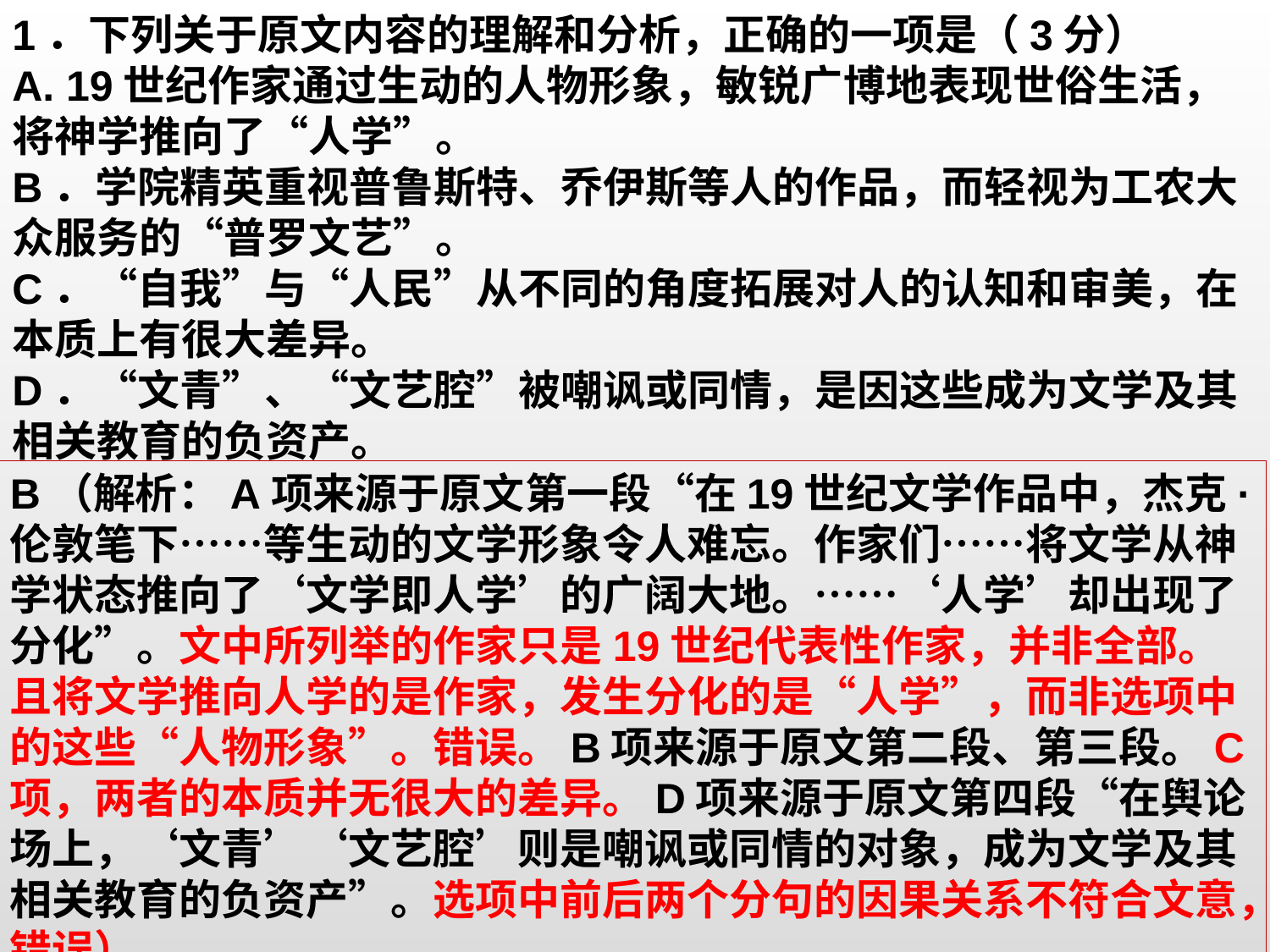

1．下列关于原文内容的理解和分析，正确的一项是（3分）
A. 19世纪作家通过生动的人物形象，敏锐广博地表现世俗生活，将神学推向了“人学”。
B．学院精英重视普鲁斯特、乔伊斯等人的作品，而轻视为工农大众服务的“普罗文艺”。
C．“自我”与“人民”从不同的角度拓展对人的认知和审美，在本质上有很大差异。
D．“文青”、“文艺腔”被嘲讽或同情，是因这些成为文学及其相关教育的负资产。
B（解析：A项来源于原文第一段“在19世纪文学作品中，杰克·伦敦笔下……等生动的文学形象令人难忘。作家们……将文学从神学状态推向了‘文学即人学’的广阔大地。……‘人学’却出现了分化”。文中所列举的作家只是19世纪代表性作家，并非全部。且将文学推向人学的是作家，发生分化的是“人学”，而非选项中的这些“人物形象”。错误。B项来源于原文第二段、第三段。C项，两者的本质并无很大的差异。D项来源于原文第四段“在舆论场上，‘文青’‘文艺腔’则是嘲讽或同情的对象，成为文学及其相关教育的负资产”。选项中前后两个分句的因果关系不符合文意，错误）